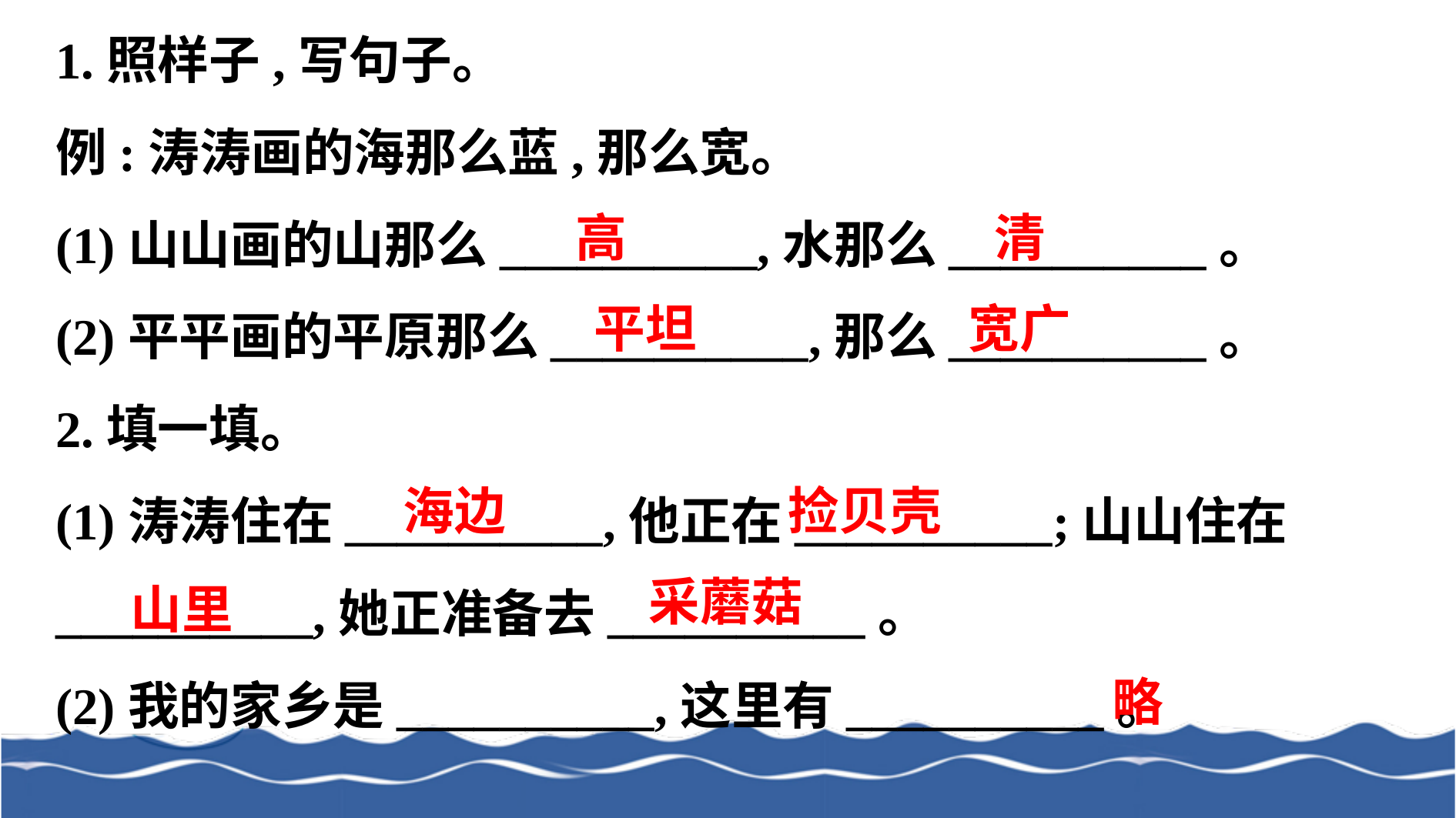

1.照样子,写句子。
例:涛涛画的海那么蓝,那么宽。
(1)山山画的山那么__________,水那么__________。
(2)平平画的平原那么__________,那么__________。
2.填一填。
(1)涛涛住在__________,他正在__________;山山住在__________,她正准备去__________。
(2)我的家乡是__________,这里有__________。
高
清
宽广
平坦
捡贝壳
海边
采蘑菇
山里
略